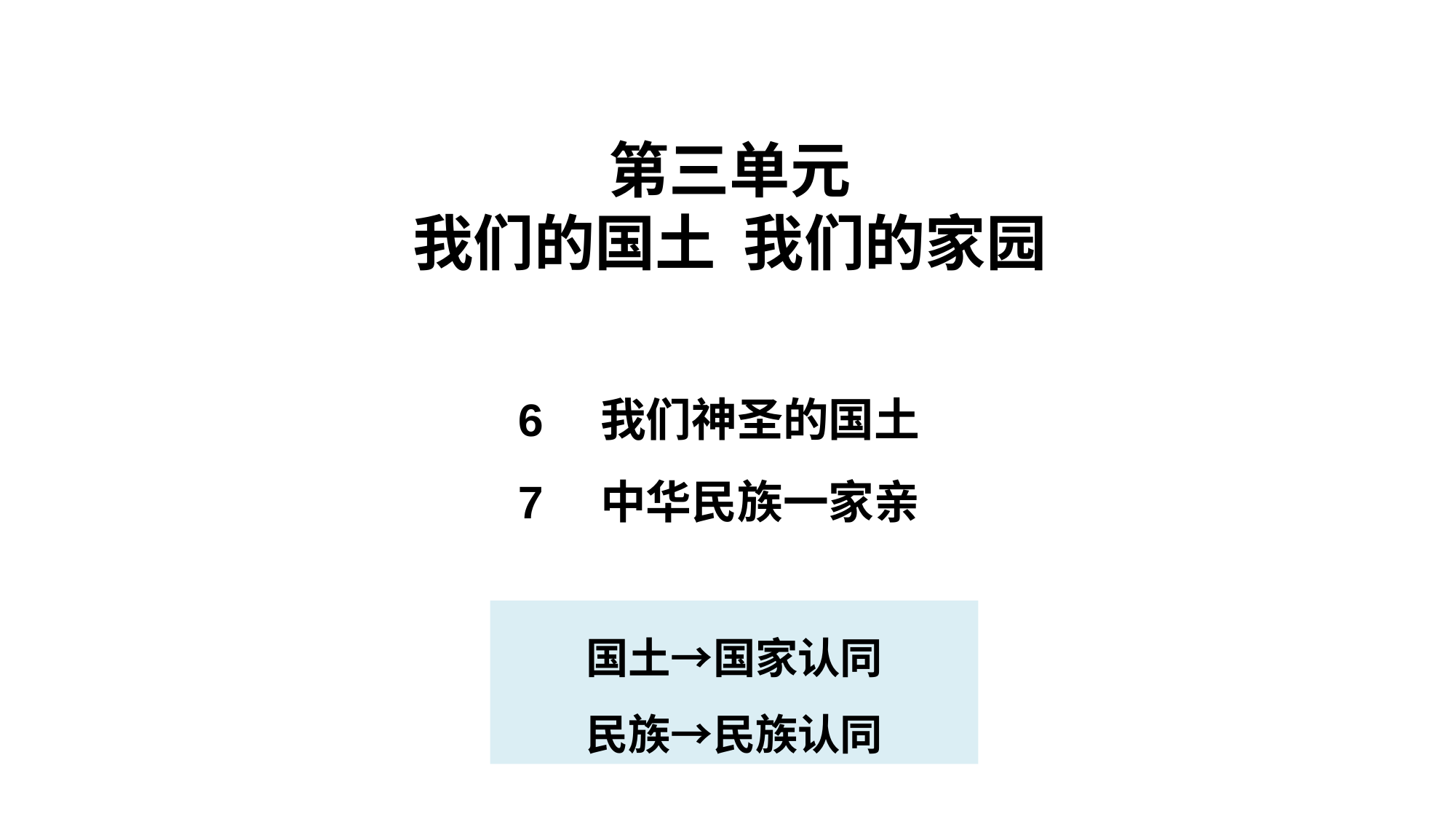

第三单元
我们的国土  我们的家园
我们神圣的国土
中华民族一家亲
国土→国家认同
民族→民族认同